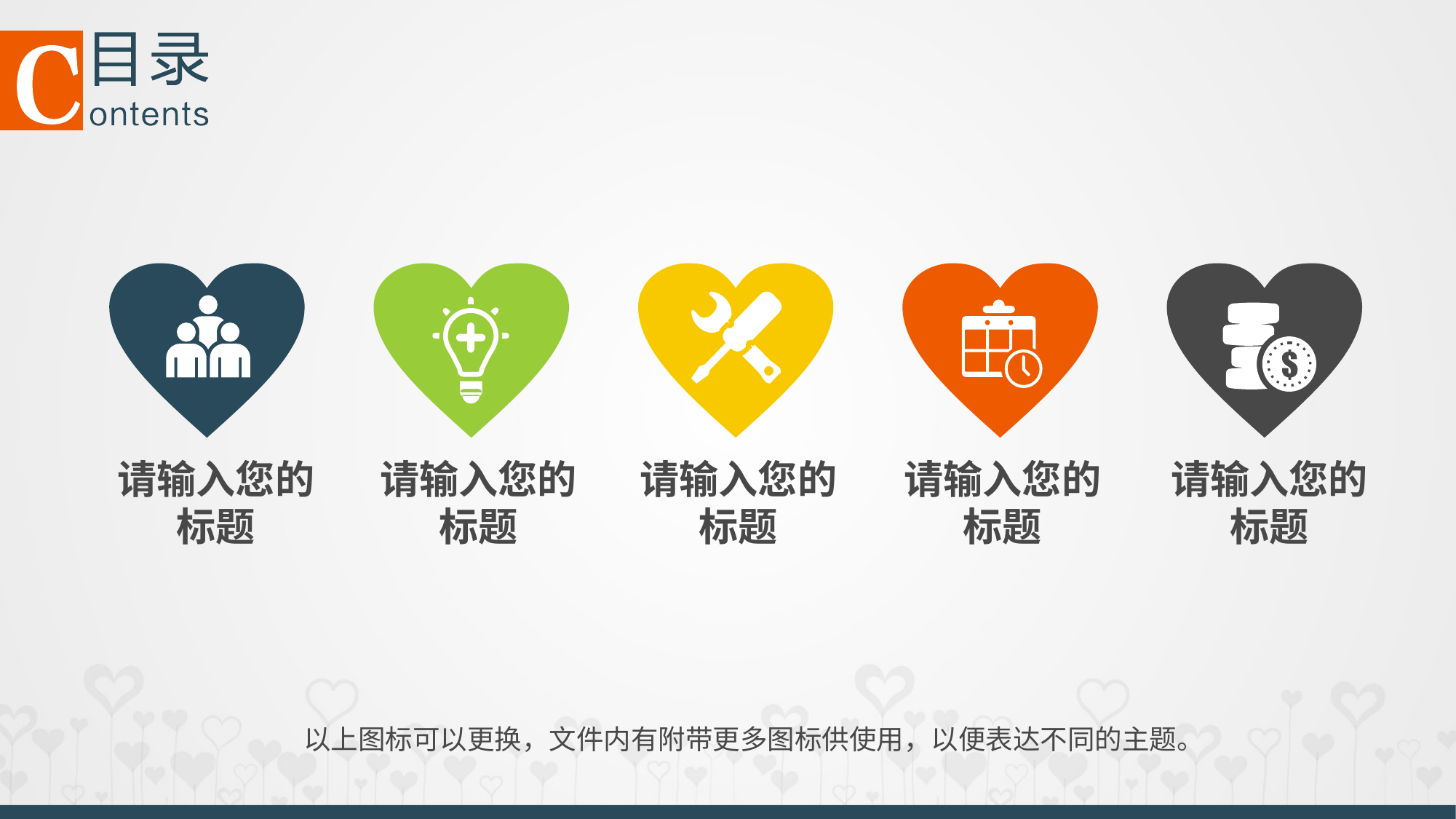

请输入您的标题
请输入您的标题
请输入您的标题
请输入您的标题
请输入您的标题
以上图标可以更换，文件内有附带更多图标供使用，以便表达不同的主题。